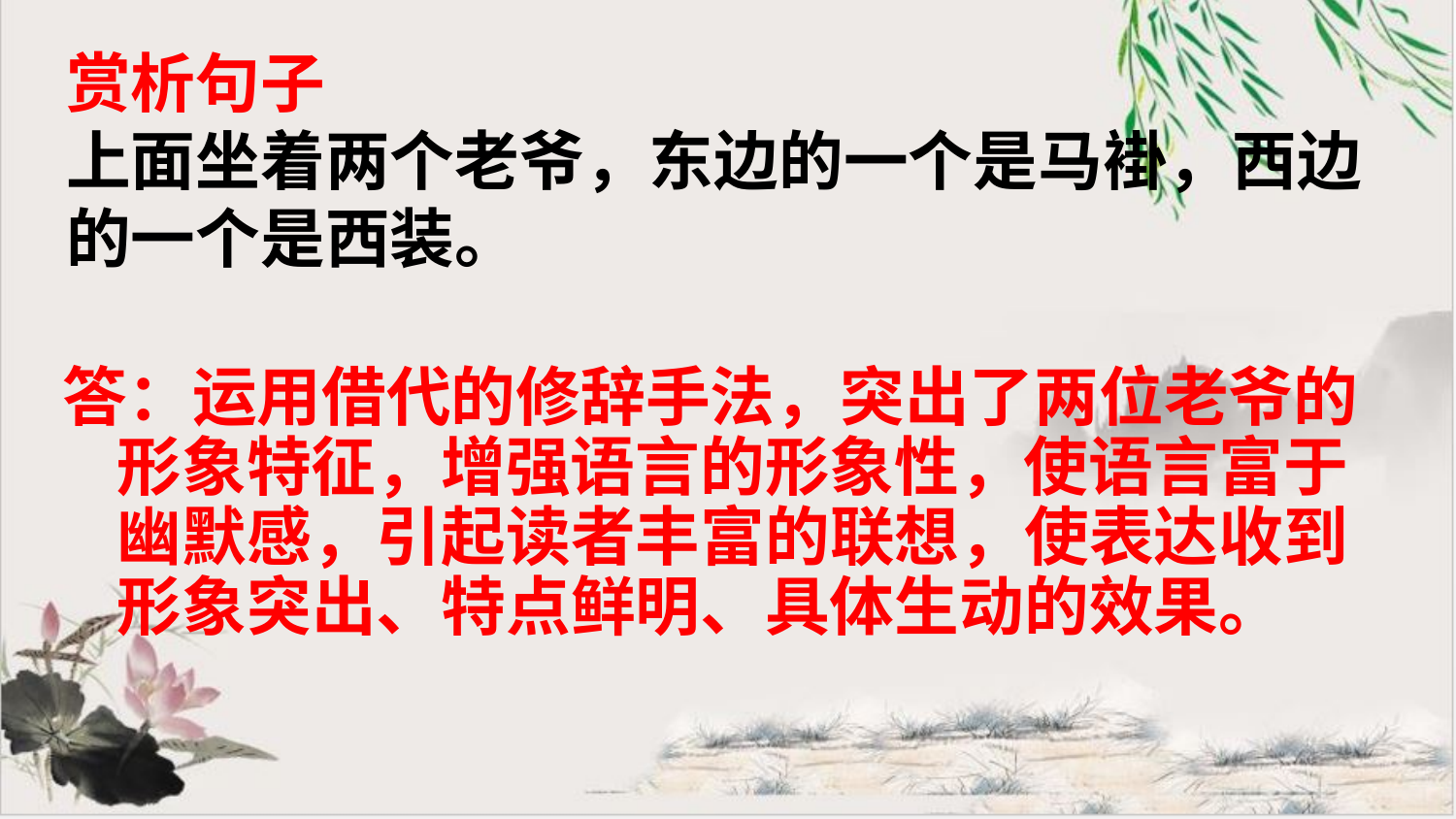

# 赏析句子 上面坐着两个老爷，东边的一个是马褂，西边的一个是西装。
答：运用借代的修辞手法，突出了两位老爷的形象特征，增强语言的形象性，使语言富于幽默感，引起读者丰富的联想，使表达收到形象突出、特点鲜明、具体生动的效果。